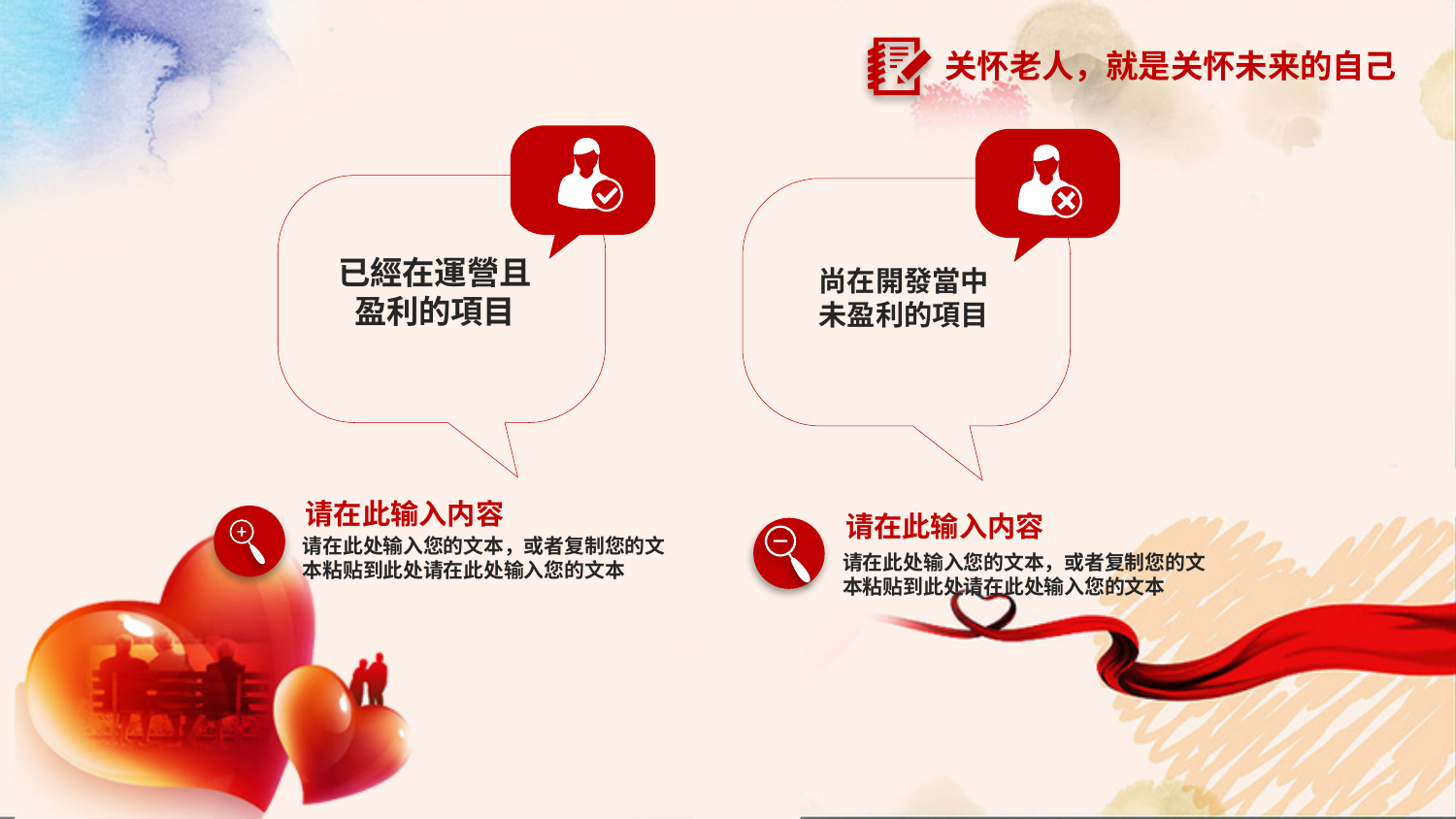

关怀老人，就是关怀未来的自己

已經在運營且
盈利的項目

尚在開發當中
未盈利的項目
请在此输入内容
请在此处输入您的文本，或者复制您的文本粘贴到此处请在此处输入您的文本

请在此输入内容

请在此处输入您的文本，或者复制您的文本粘贴到此处请在此处输入您的文本